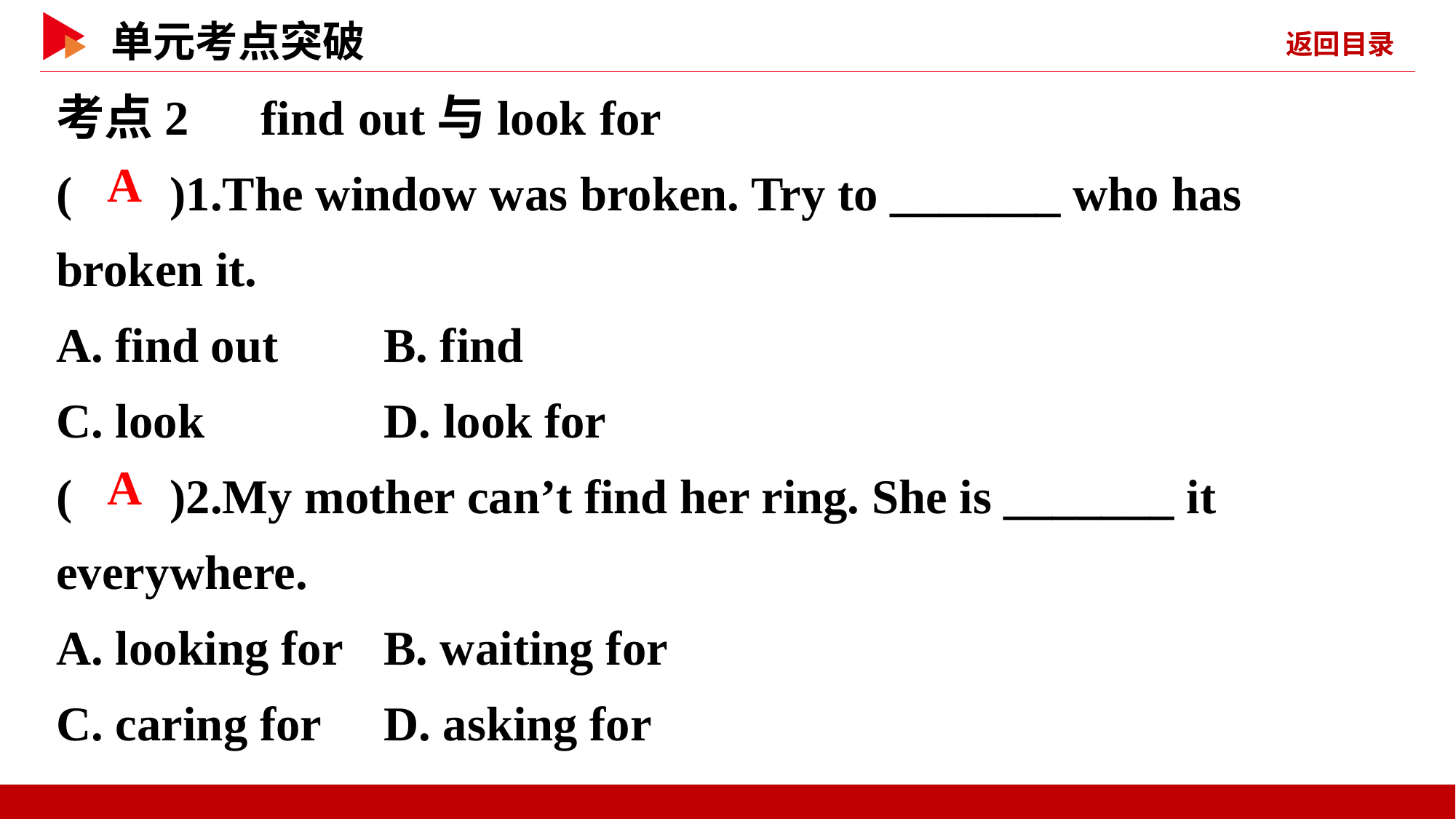

考点2　find out与look for
(        )1.The window was broken. Try to _______ who has broken it.
A. find out	B. find
C. look	         D. look for
(        )2.My mother can’t find her ring. She is _______ it everywhere.
A. looking for	B. waiting for
C. caring for	D. asking for
   A
   A